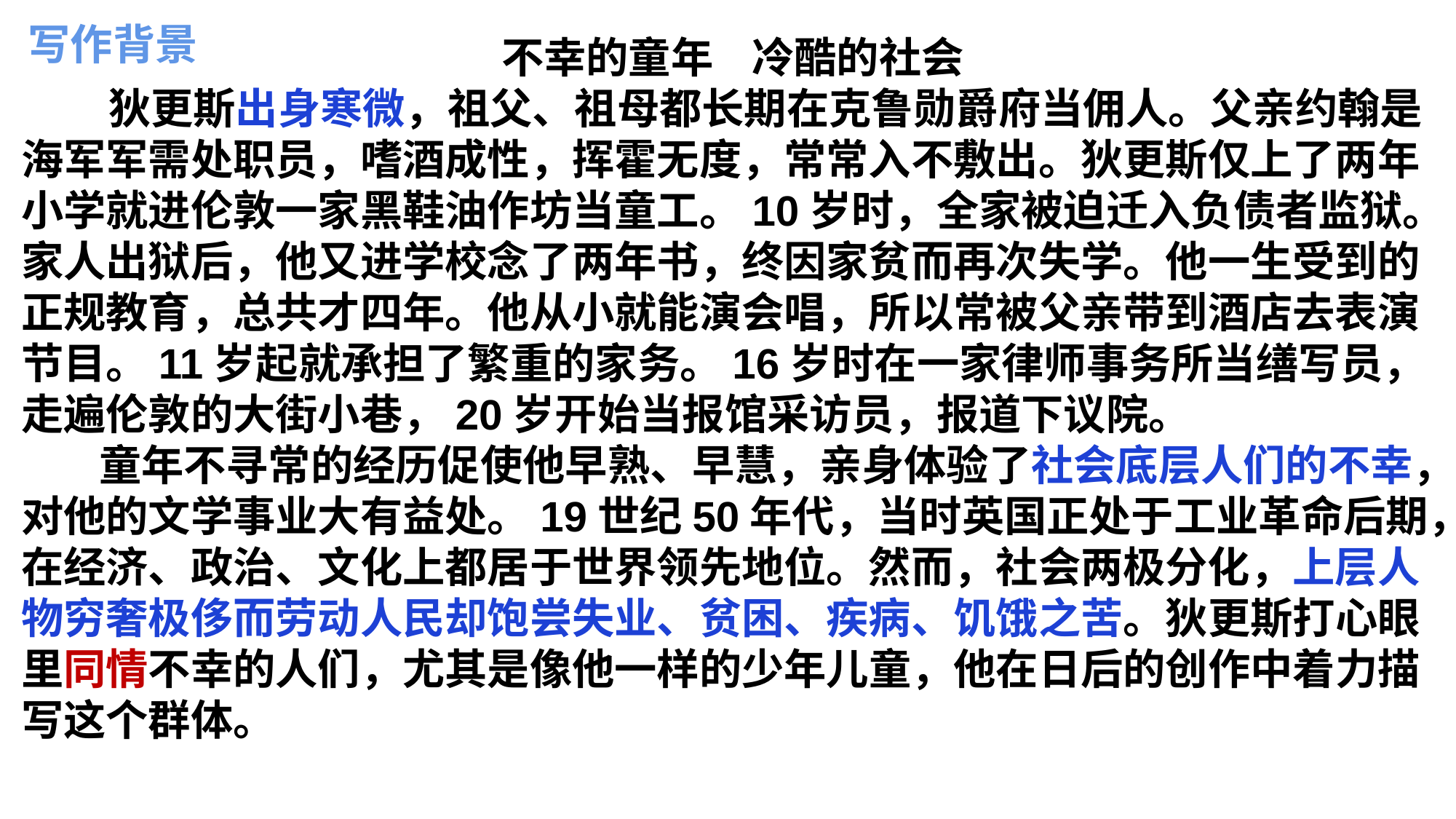

不幸的童年    冷酷的社会
        狄更斯出身寒微，祖父、祖母都长期在克鲁勋爵府当佣人。父亲约翰是海军军需处职员，嗜酒成性，挥霍无度，常常入不敷出。狄更斯仅上了两年小学就进伦敦一家黑鞋油作坊当童工。10岁时，全家被迫迁入负债者监狱。家人出狱后，他又进学校念了两年书，终因家贫而再次失学。他一生受到的正规教育，总共才四年。他从小就能演会唱，所以常被父亲带到酒店去表演节目。11岁起就承担了繁重的家务。16岁时在一家律师事务所当缮写员，走遍伦敦的大街小巷，20岁开始当报馆采访员，报道下议院。
       童年不寻常的经历促使他早熟、早慧，亲身体验了社会底层人们的不幸，对他的文学事业大有益处。19世纪50年代，当时英国正处于工业革命后期，在经济、政治、文化上都居于世界领先地位。然而，社会两极分化，上层人物穷奢极侈而劳动人民却饱尝失业、贫困、疾病、饥饿之苦。狄更斯打心眼里同情不幸的人们，尤其是像他一样的少年儿童，他在日后的创作中着力描写这个群体。
写作背景